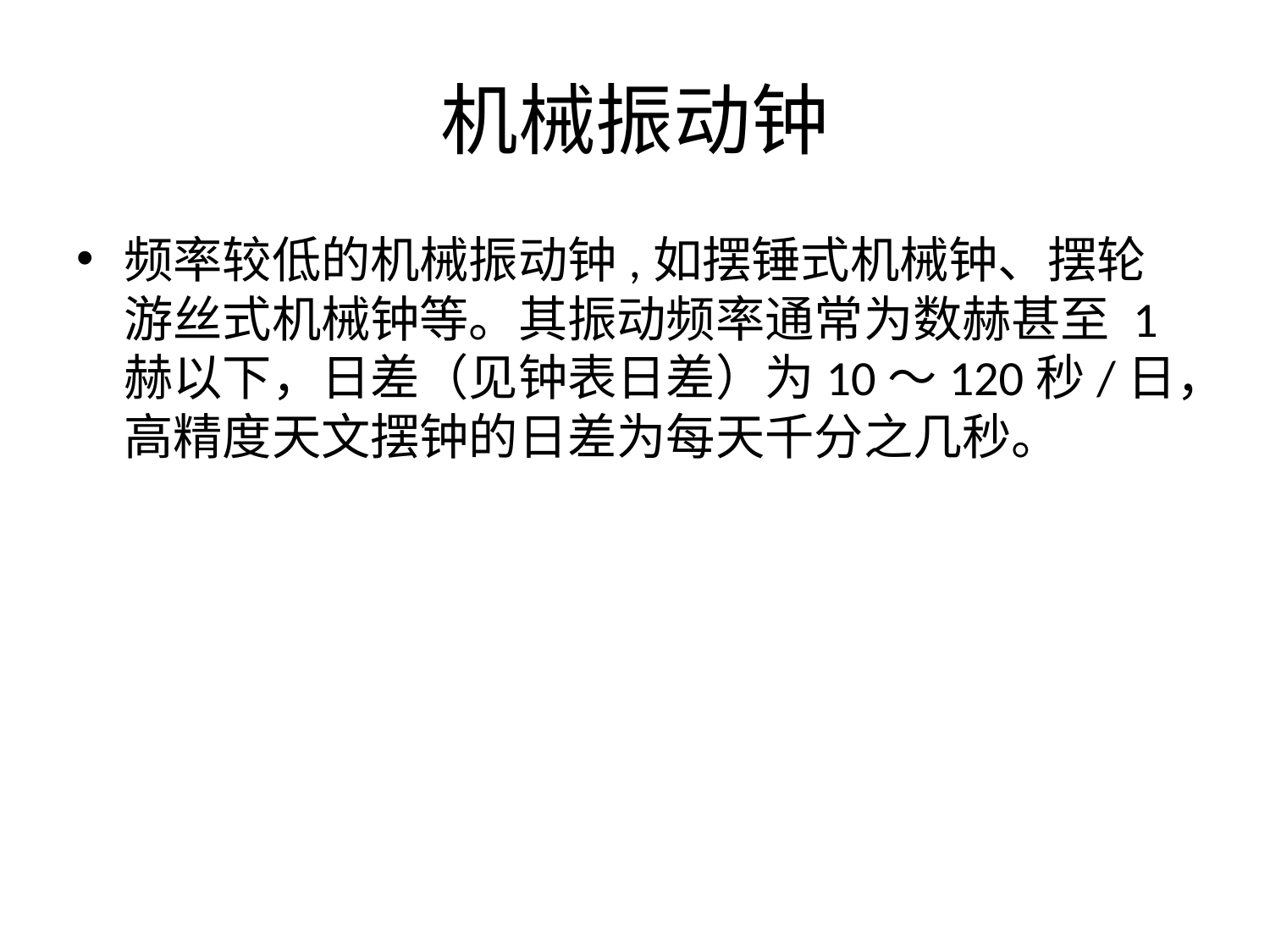

# 机械振动钟
频率较低的机械振动钟,如摆锤式机械钟、摆轮游丝式机械钟等。其振动频率通常为数赫甚至 1赫以下，日差（见钟表日差）为10～120秒/日，高精度天文摆钟的日差为每天千分之几秒。